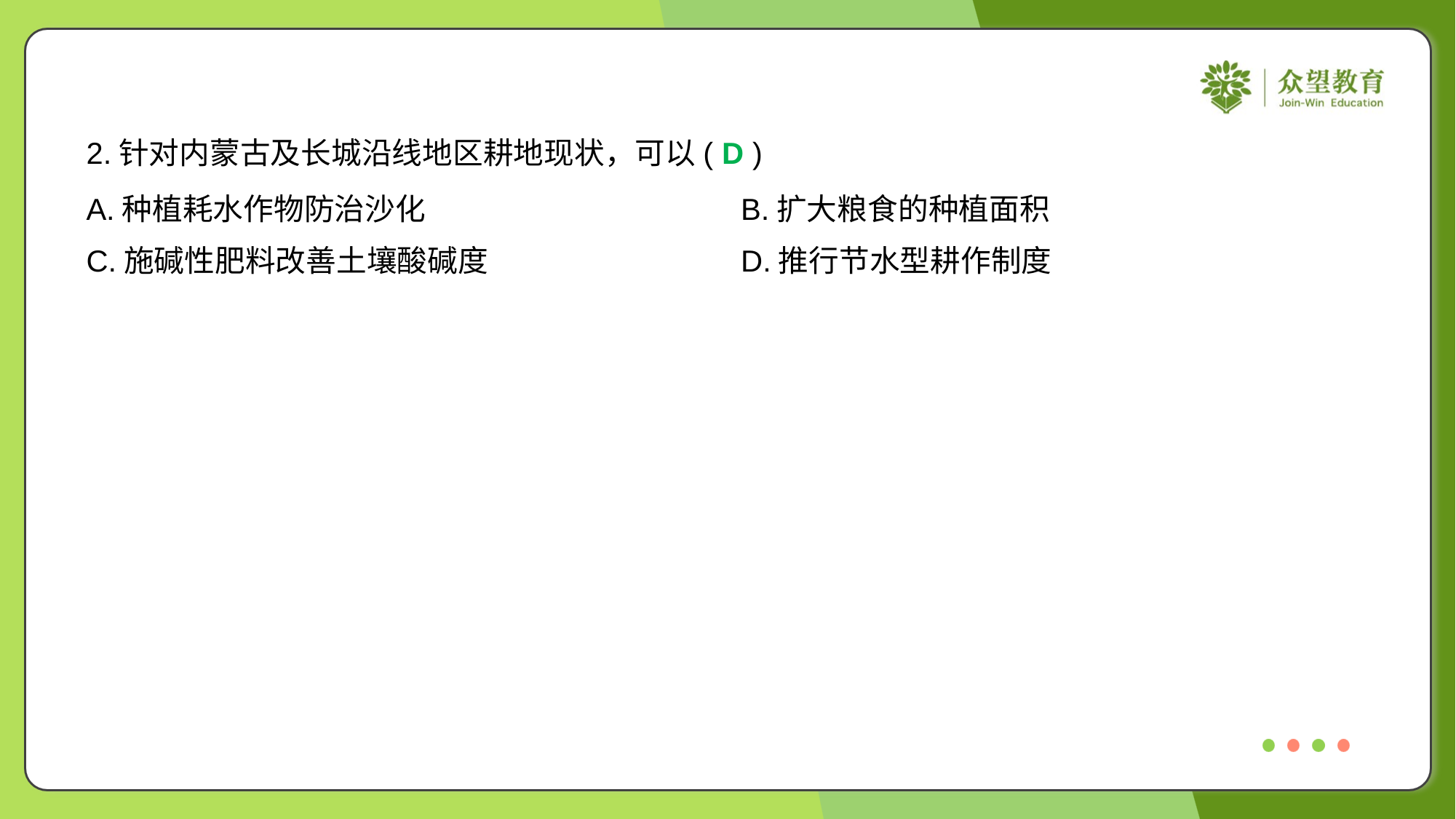

2.针对内蒙古及长城沿线地区耕地现状，可以(     )
D
A.种植耗水作物防治沙化	B.扩大粮食的种植面积
C.施碱性肥料改善土壤酸碱度	D.推行节水型耕作制度